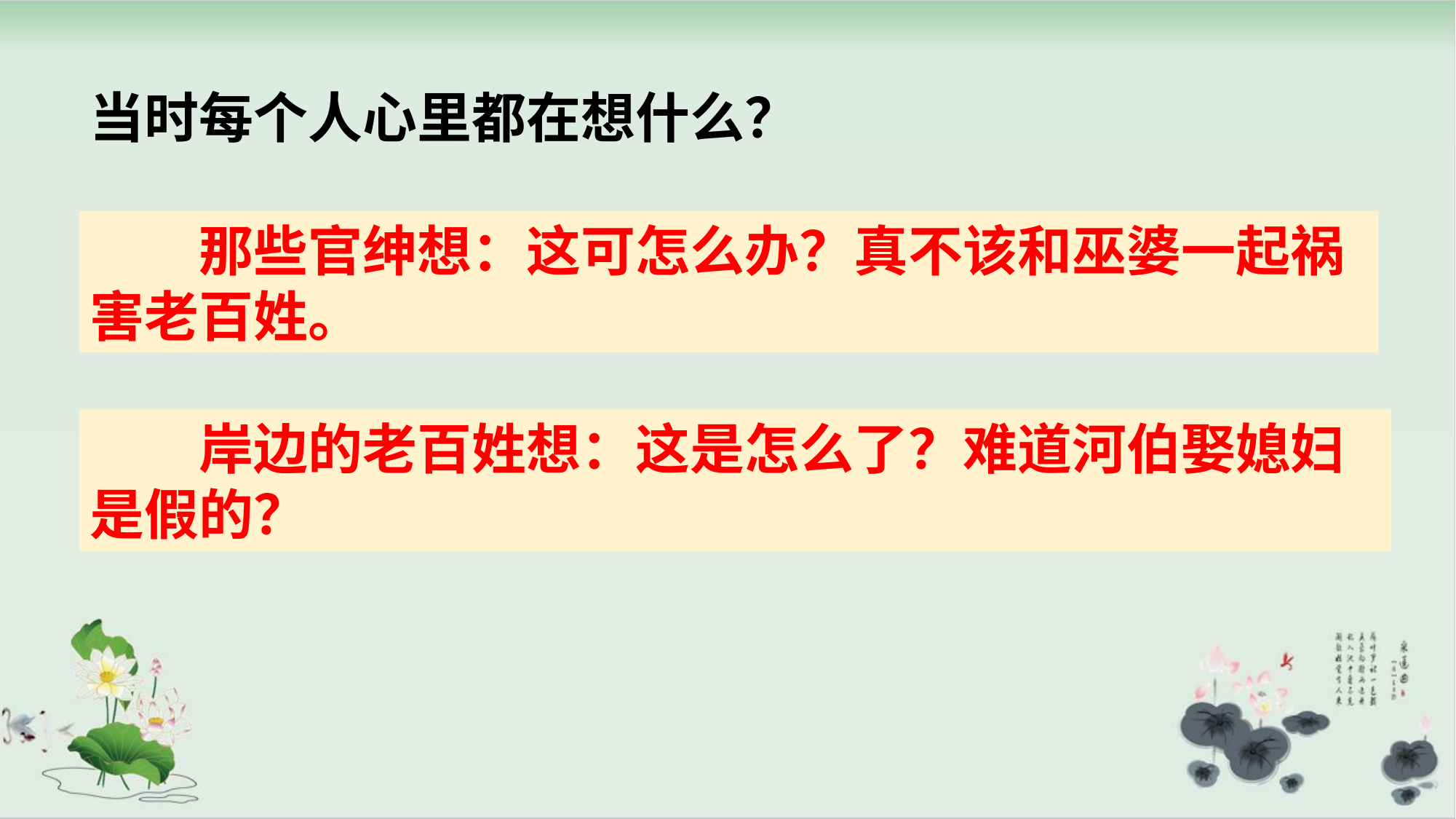

当时每个人心里都在想什么？
　　那些官绅想：这可怎么办？真不该和巫婆一起祸害老百姓。
　　岸边的老百姓想：这是怎么了？难道河伯娶媳妇是假的？